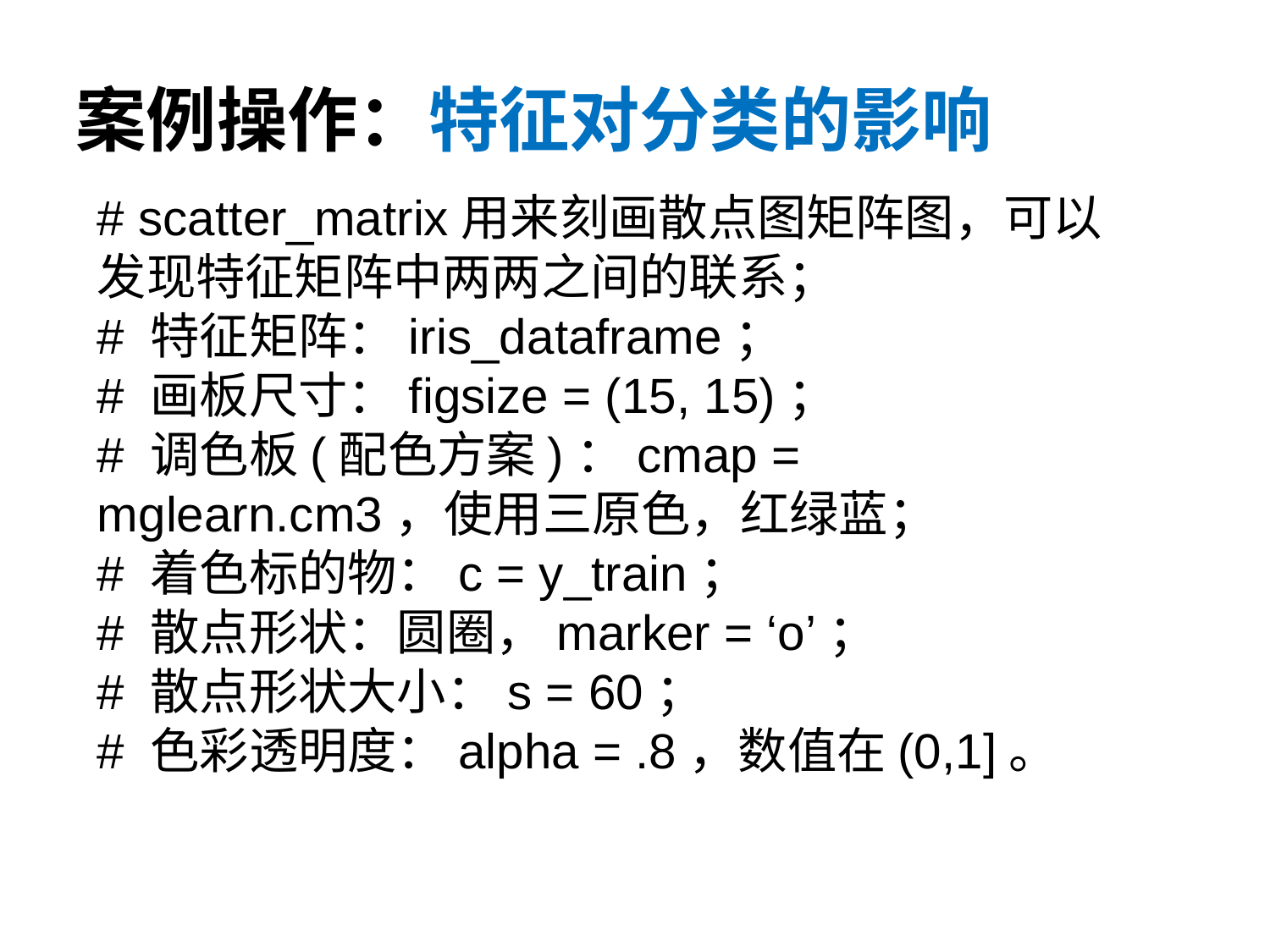

# 案例操作：特征对分类的影响
# scatter_matrix用来刻画散点图矩阵图，可以发现特征矩阵中两两之间的联系；
# 特征矩阵：iris_dataframe；
# 画板尺寸：figsize = (15, 15)；
# 调色板(配色方案)：cmap = mglearn.cm3，使用三原色，红绿蓝；
# 着色标的物：c = y_train；
# 散点形状：圆圈，marker = ‘o’；
# 散点形状大小：s = 60；
# 色彩透明度：alpha = .8，数值在(0,1]。